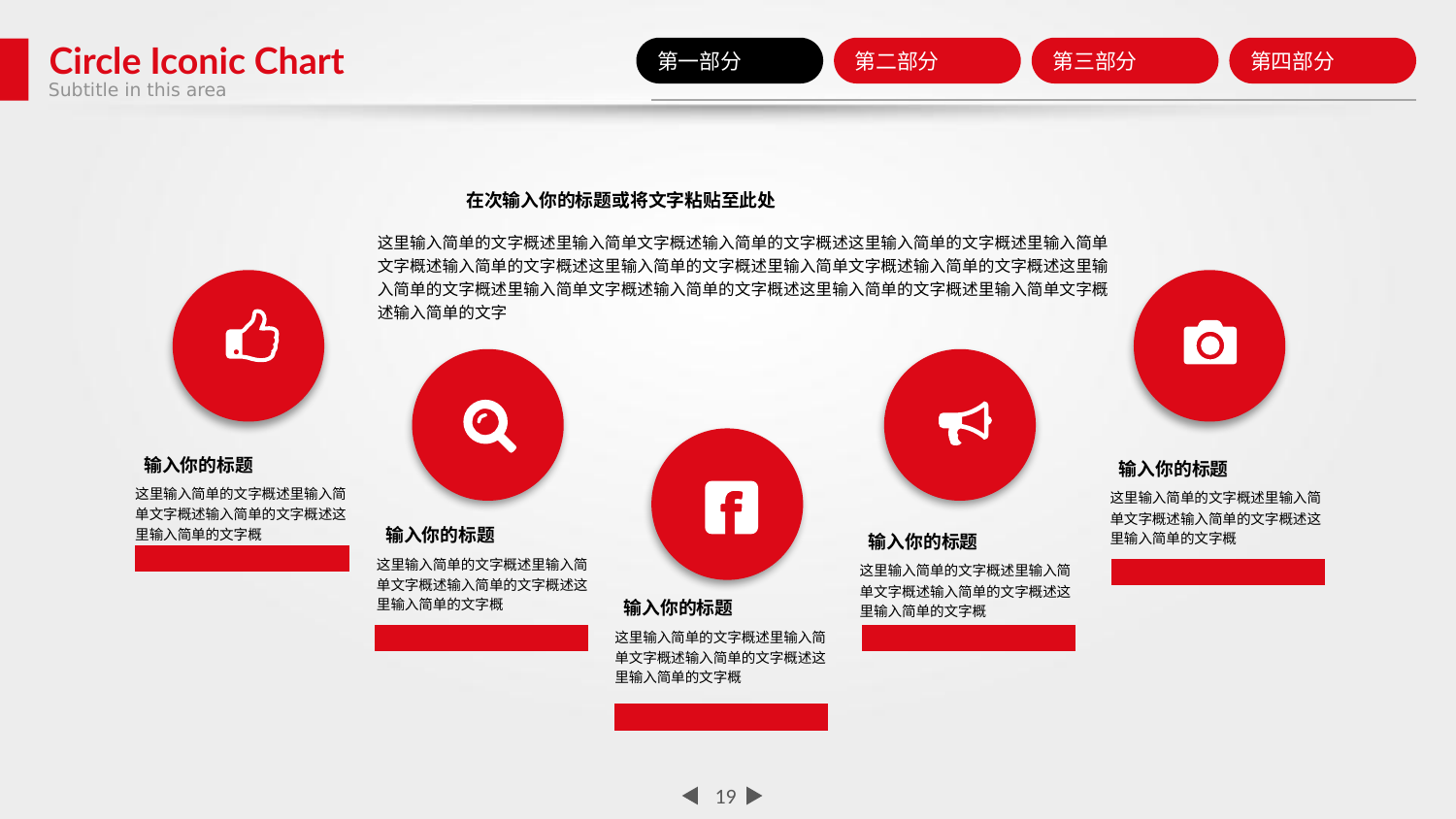

Circle Iconic Chart
第一部分
第二部分
第三部分
第四部分

Subtitle in this area
在次输入你的标题或将文字粘贴至此处
这里输入简单的文字概述里输入简单文字概述输入简单的文字概述这里输入简单的文字概述里输入简单文字概述输入简单的文字概述这里输入简单的文字概述里输入简单文字概述输入简单的文字概述这里输入简单的文字概述里输入简单文字概述输入简单的文字概述这里输入简单的文字概述里输入简单文字概述输入简单的文字

输入你的标题
输入你的标题

这里输入简单的文字概述里输入简单文字概述输入简单的文字概述这里输入简单的文字概
这里输入简单的文字概述里输入简单文字概述输入简单的文字概述这里输入简单的文字概
输入你的标题
输入你的标题

这里输入简单的文字概述里输入简单文字概述输入简单的文字概述这里输入简单的文字概

这里输入简单的文字概述里输入简单文字概述输入简单的文字概述这里输入简单的文字概
输入你的标题

这里输入简单的文字概述里输入简单文字概述输入简单的文字概述这里输入简单的文字概

19